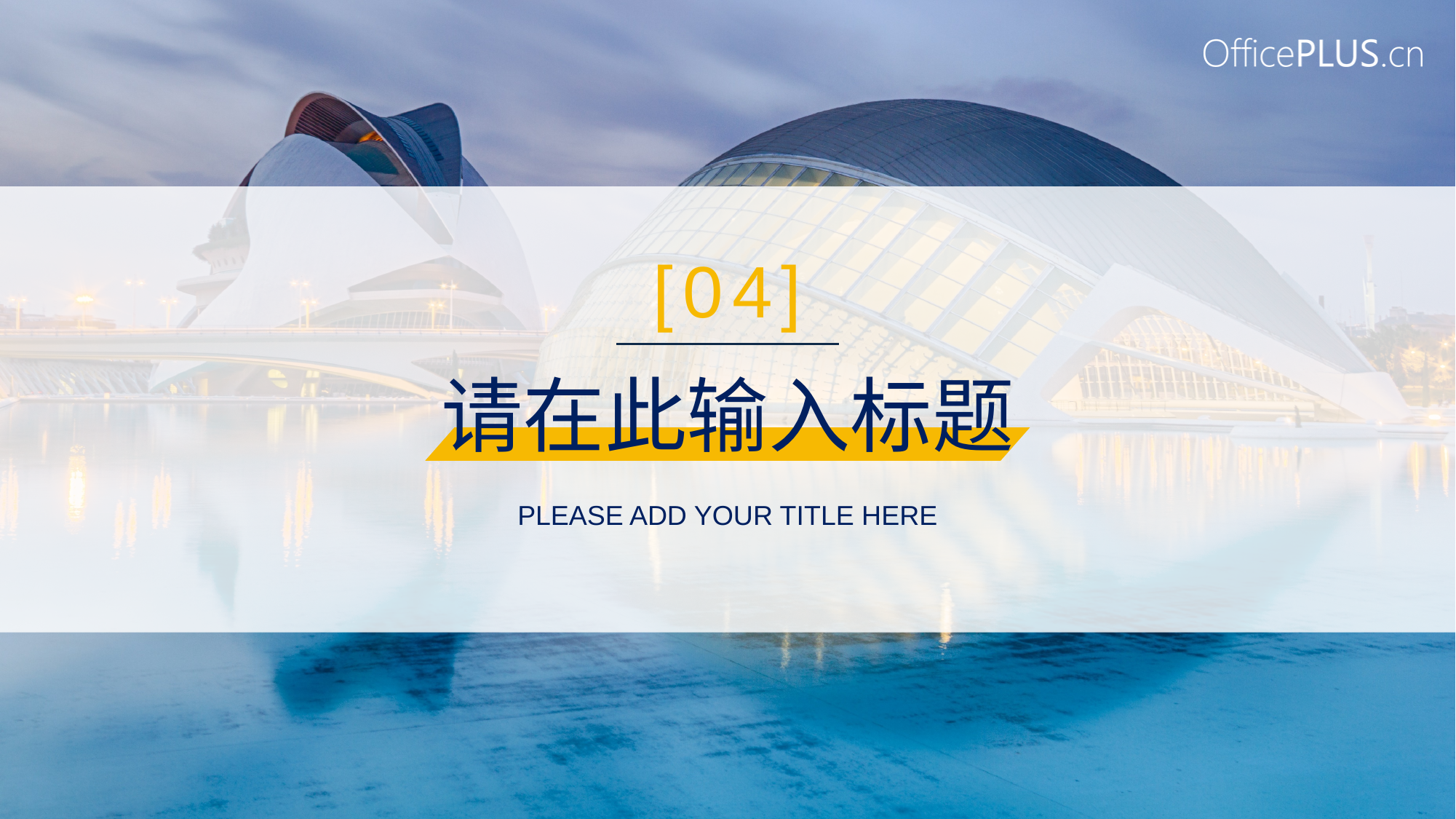

[04]
请在此输入标题

PLEASE ADD YOUR TITLE HERE